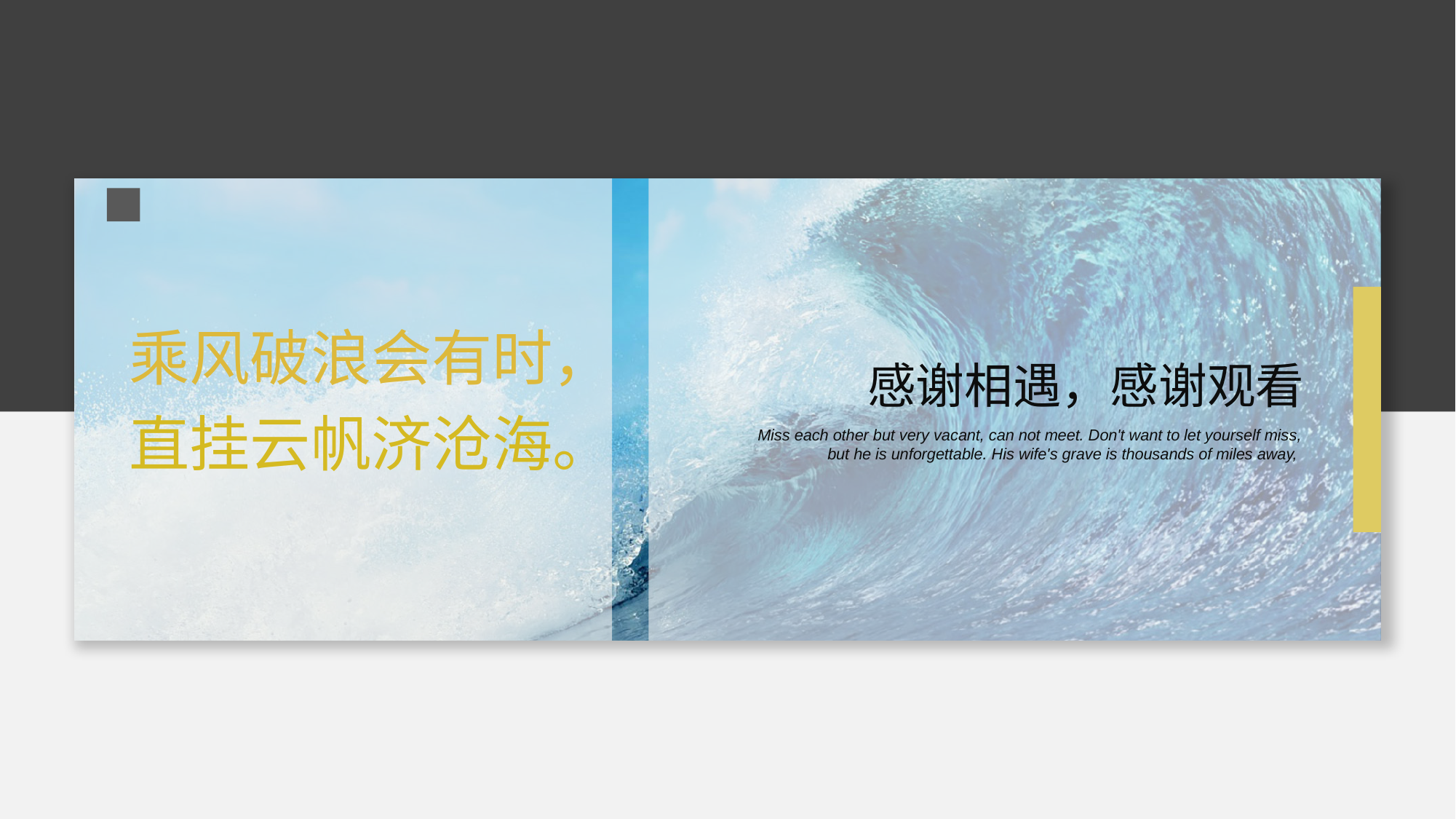

乘风破浪会有时，
直挂云帆济沧海。
感谢相遇，感谢观看
Miss each other but very vacant, can not meet. Don't want to let yourself miss, but he is unforgettable. His wife's grave is thousands of miles away,